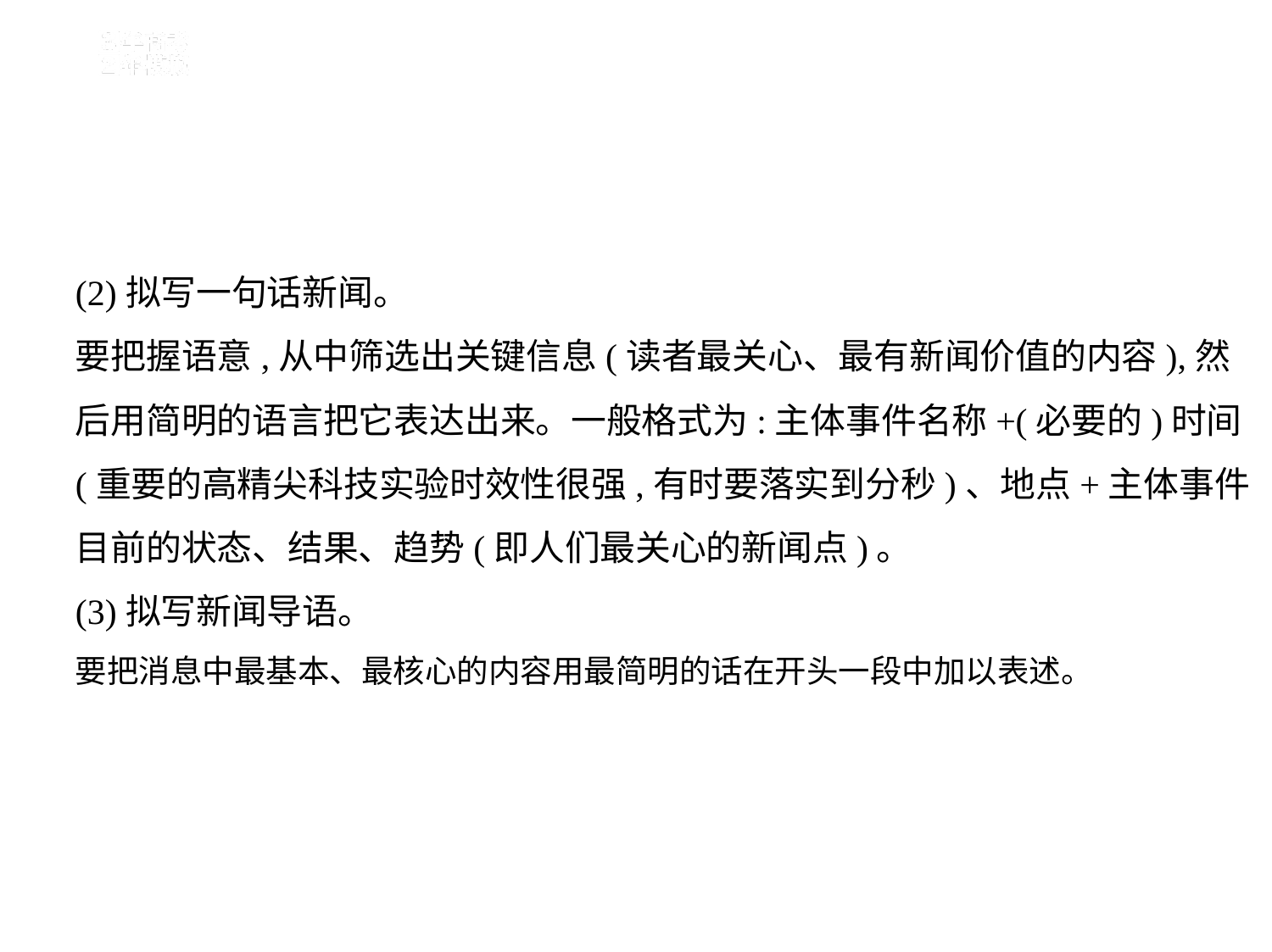

(2)拟写一句话新闻。
要把握语意,从中筛选出关键信息(读者最关心、最有新闻价值的内容),然
后用简明的语言把它表达出来。一般格式为:主体事件名称+(必要的)时间
(重要的高精尖科技实验时效性很强,有时要落实到分秒)、地点+主体事件
目前的状态、结果、趋势(即人们最关心的新闻点)。
(3)拟写新闻导语。
要把消息中最基本、最核心的内容用最简明的话在开头一段中加以表述。